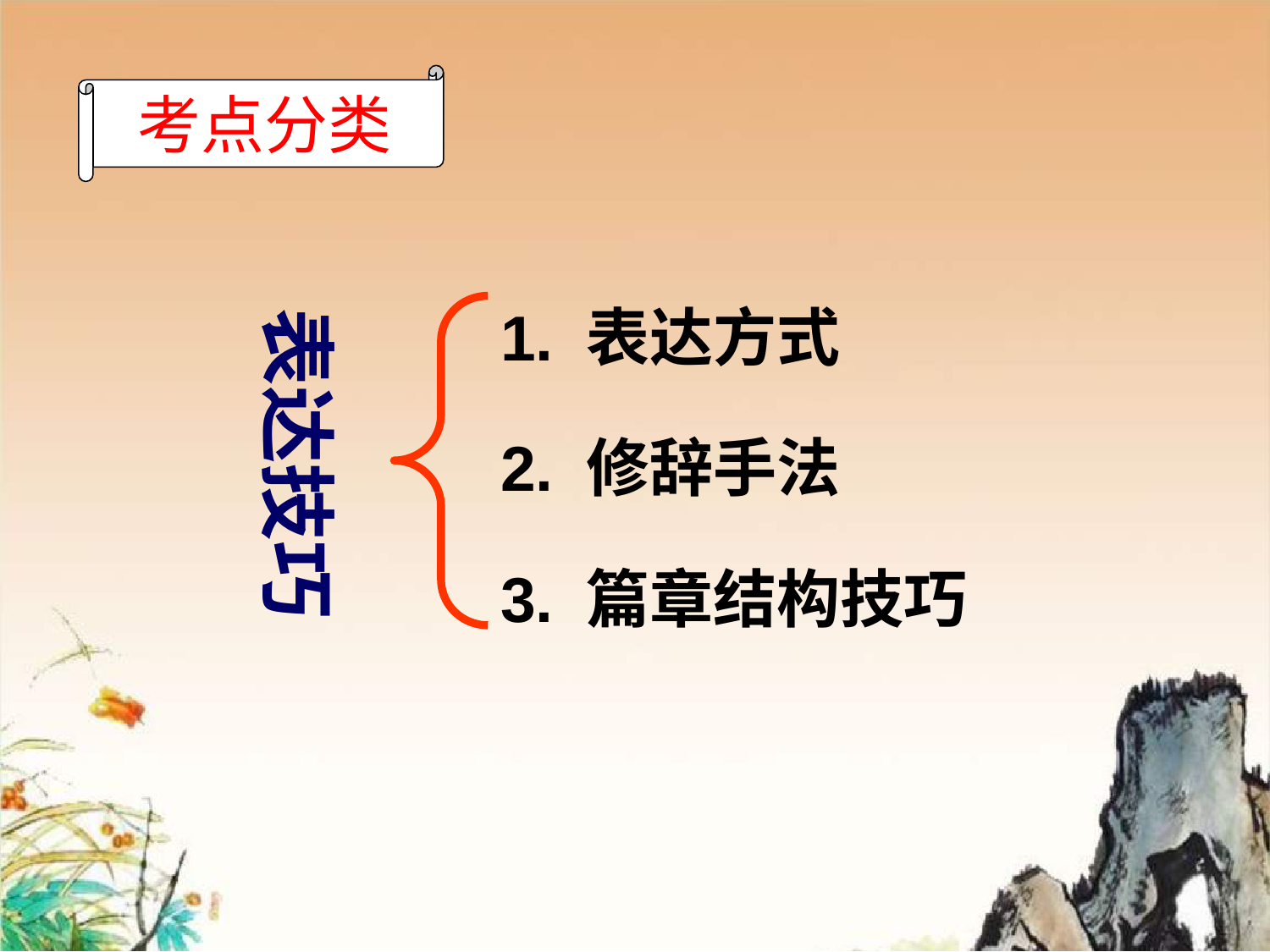

考点分类
表达技巧
1. 表达方式
2. 修辞手法
3. 篇章结构技巧